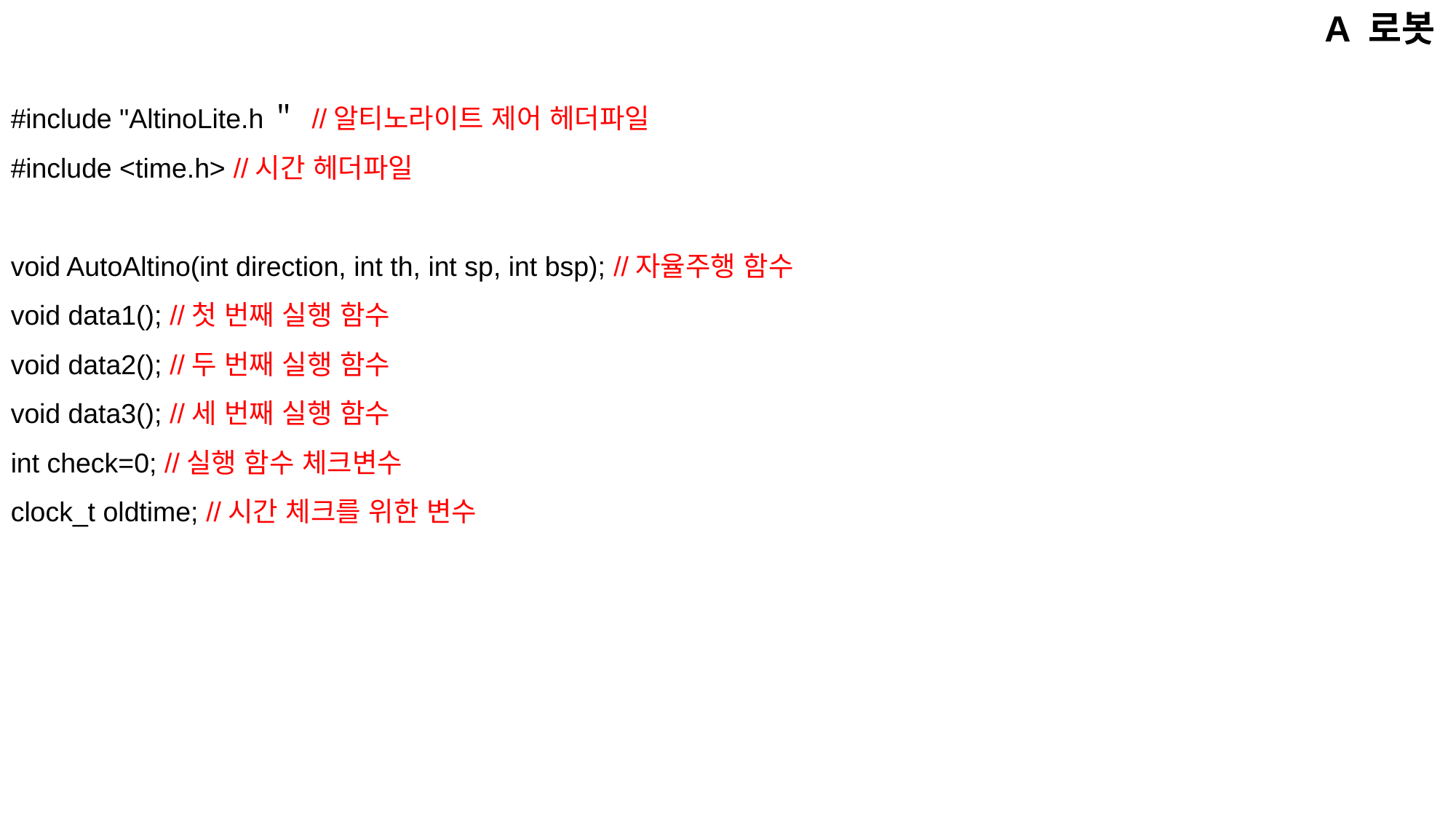

A 로봇
#include "AltinoLite.h＂ //알티노라이트 제어 헤더파일
#include <time.h> //시간 헤더파일

void AutoAltino(int direction, int th, int sp, int bsp); //자율주행 함수
void data1(); //첫 번째 실행 함수
void data2(); //두 번째 실행 함수
void data3(); //세 번째 실행 함수
int check=0; //실행 함수 체크변수
clock_t oldtime; //시간 체크를 위한 변수